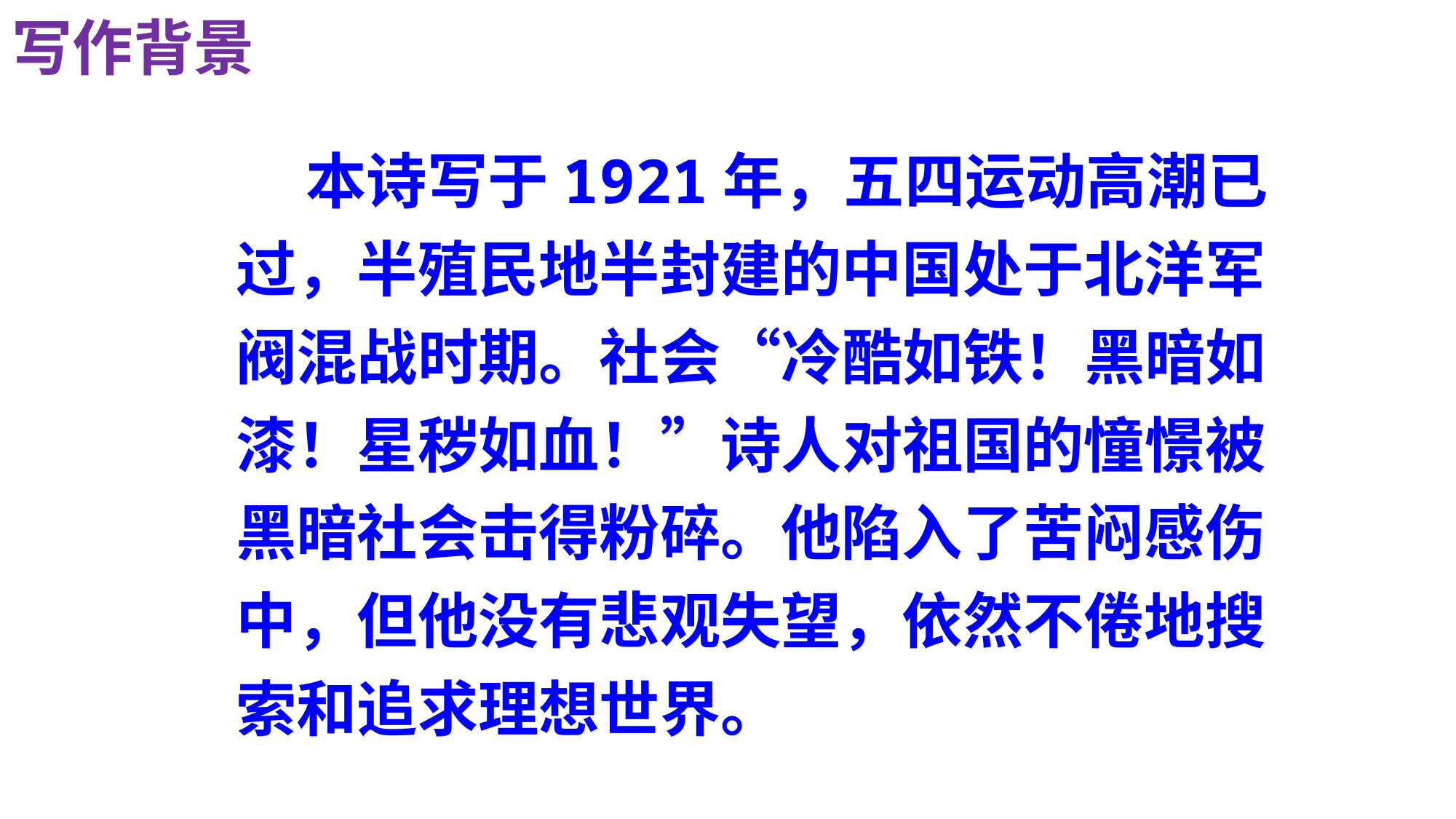

写作背景
    本诗写于1921年，五四运动高潮已过，半殖民地半封建的中国处于北洋军阀混战时期。社会“冷酷如铁！黑暗如漆！星秽如血！”诗人对祖国的憧憬被黑暗社会击得粉碎。他陷入了苦闷感伤中，但他没有悲观失望，依然不倦地搜索和追求理想世界。